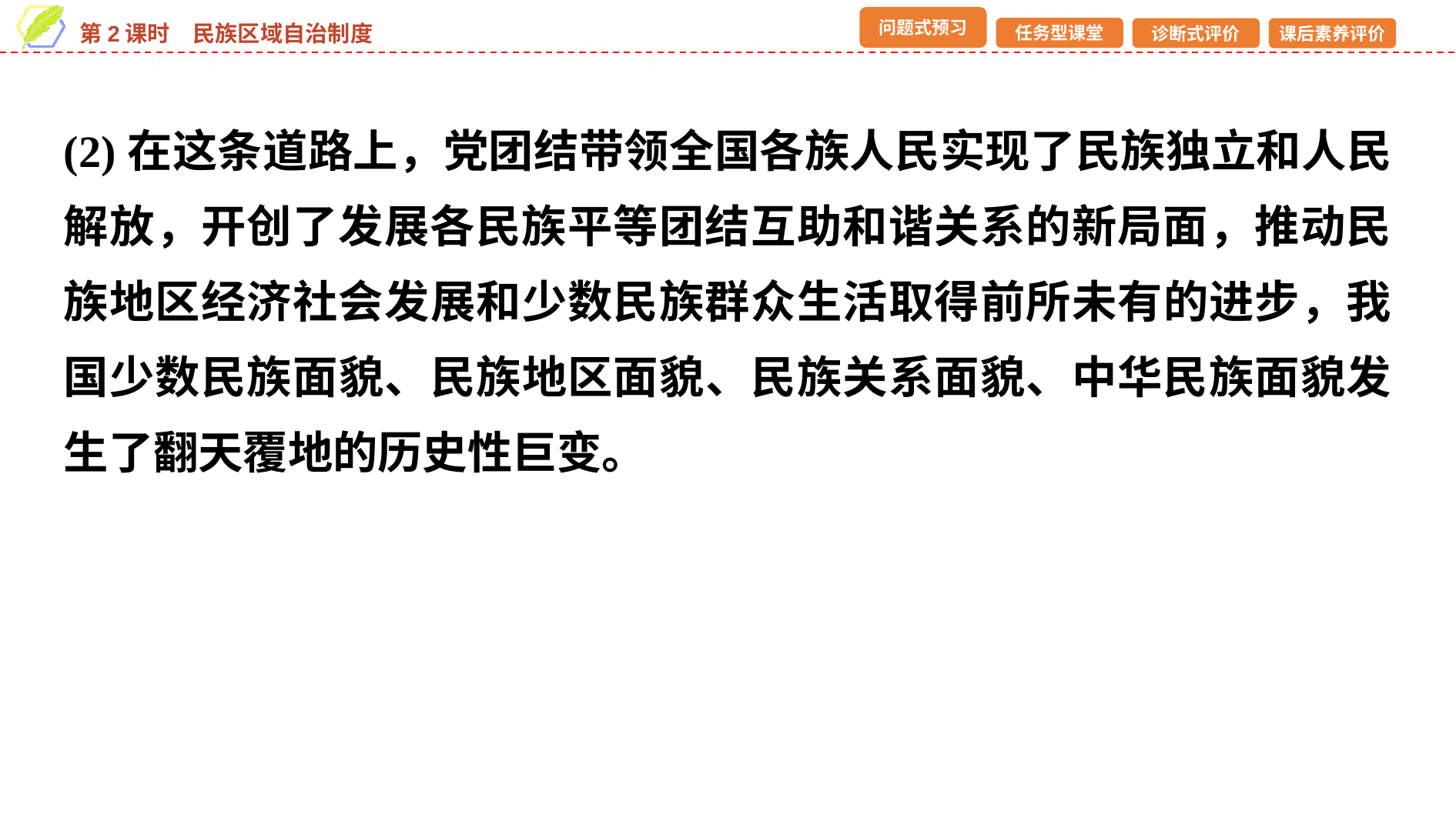

(2)在这条道路上，党团结带领全国各族人民实现了民族独立和人民解放，开创了发展各民族平等团结互助和谐关系的新局面，推动民族地区经济社会发展和少数民族群众生活取得前所未有的进步，我国少数民族面貌、民族地区面貌、民族关系面貌、中华民族面貌发生了翻天覆地的历史性巨变。